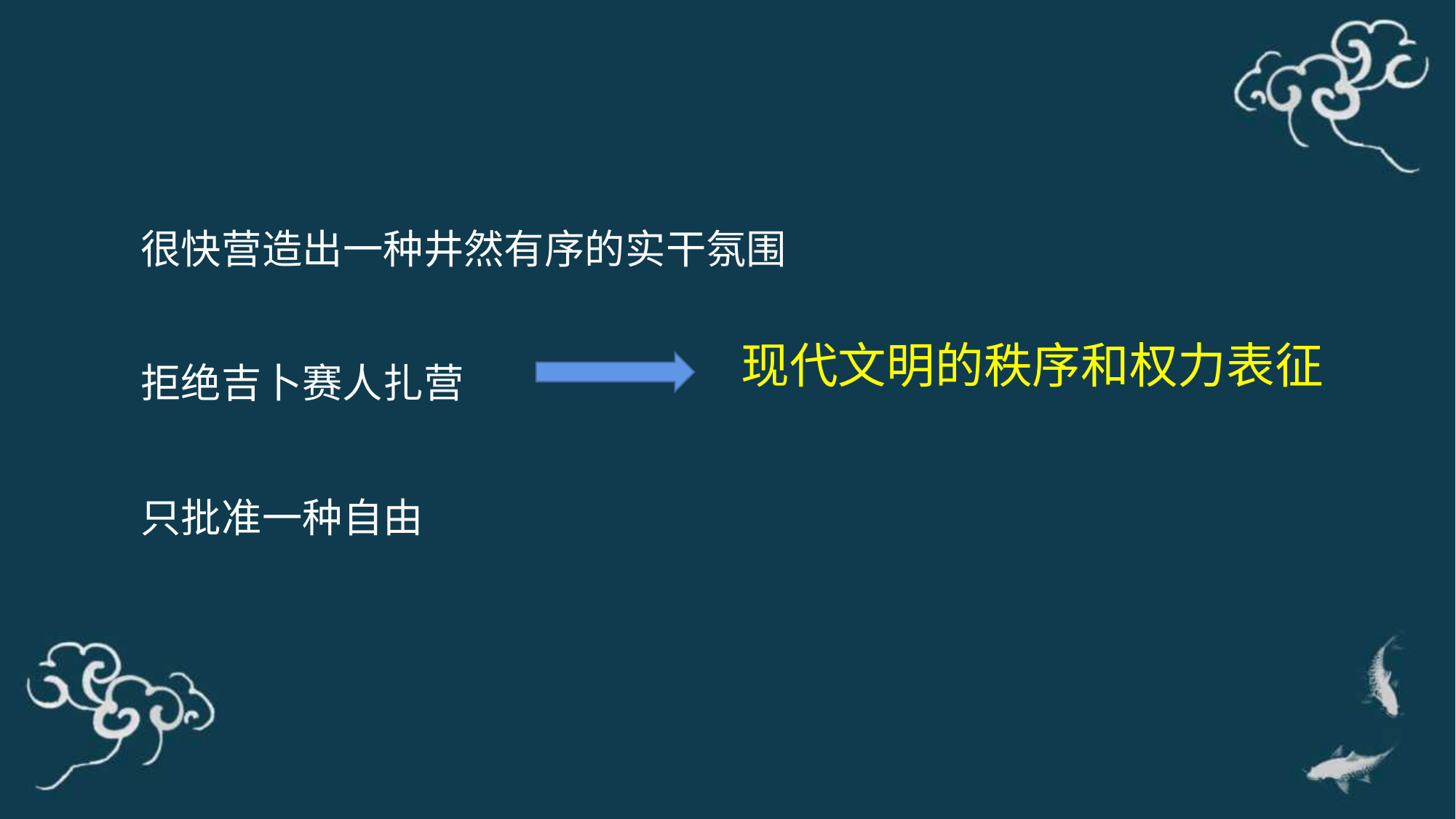

很快营造出一种井然有序的实干氛围
现代文明的秩序和权力表征

拒绝吉卜赛人扎营

只批准一种自由